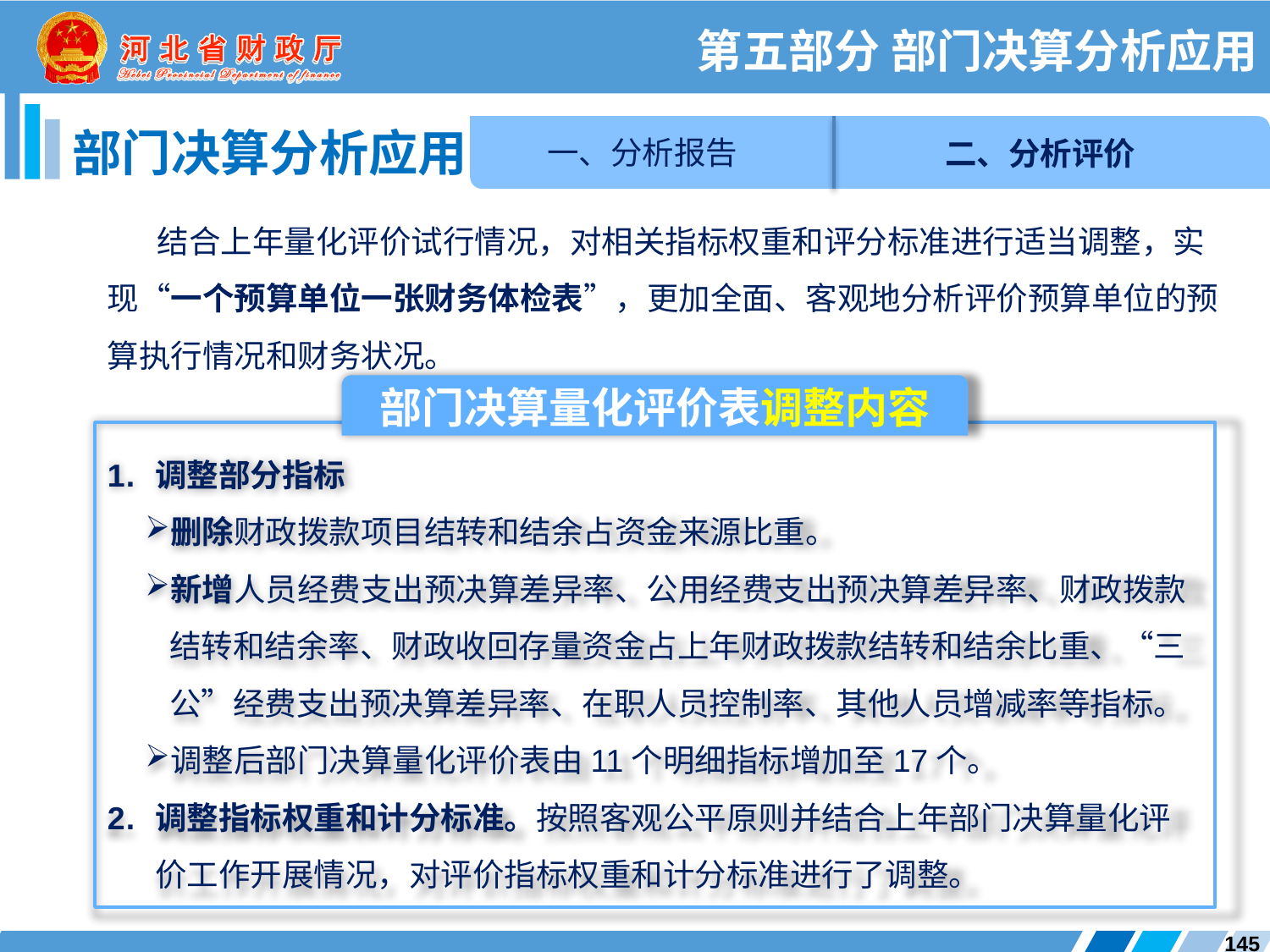

第五部分 部门决算分析应用

一、分析报告
二、分析评价
部门决算分析应用
结合上年量化评价试行情况，对相关指标权重和评分标准进行适当调整，实现“一个预算单位一张财务体检表”，更加全面、客观地分析评价预算单位的预算执行情况和财务状况。
部门决算量化评价表调整内容
调整部分指标
删除财政拨款项目结转和结余占资金来源比重。
新增人员经费支出预决算差异率、公用经费支出预决算差异率、财政拨款结转和结余率、财政收回存量资金占上年财政拨款结转和结余比重、“三公”经费支出预决算差异率、在职人员控制率、其他人员增减率等指标。
调整后部门决算量化评价表由11个明细指标增加至17个。
调整指标权重和计分标准。按照客观公平原则并结合上年部门决算量化评价工作开展情况，对评价指标权重和计分标准进行了调整。
145